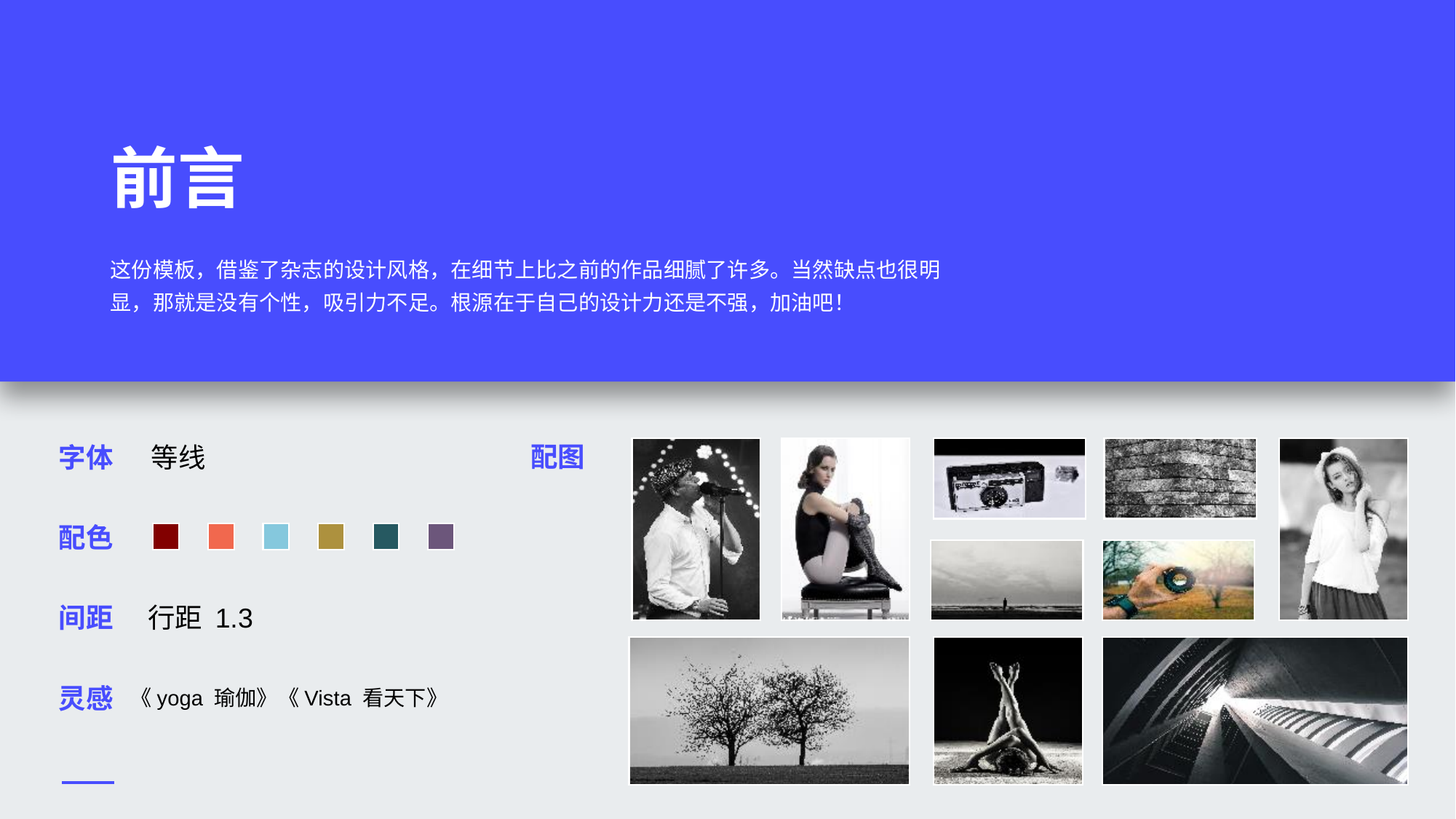

前言
这份模板，借鉴了杂志的设计风格，在细节上比之前的作品细腻了许多。当然缺点也很明显，那就是没有个性，吸引力不足。根源在于自己的设计力还是不强，加油吧！
配图
字体
等线

配色

间距
行距 1.3
灵感
《yoga 瑜伽》《Vista 看天下》